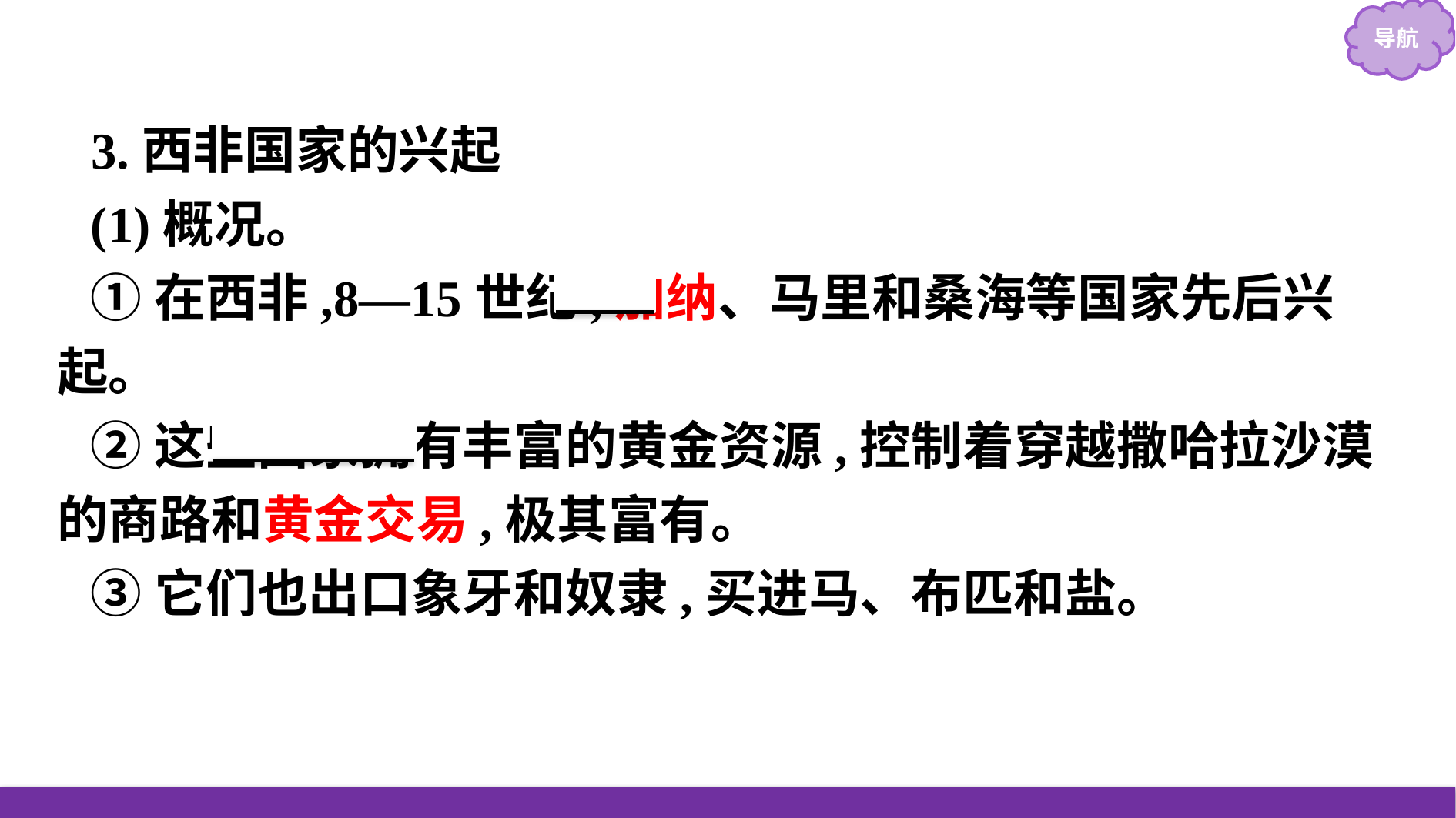

3.西非国家的兴起
(1)概况。
①在西非,8—15世纪,加纳、马里和桑海等国家先后兴起。
②这些国家拥有丰富的黄金资源,控制着穿越撒哈拉沙漠的商路和黄金交易,极其富有。
③它们也出口象牙和奴隶,买进马、布匹和盐。